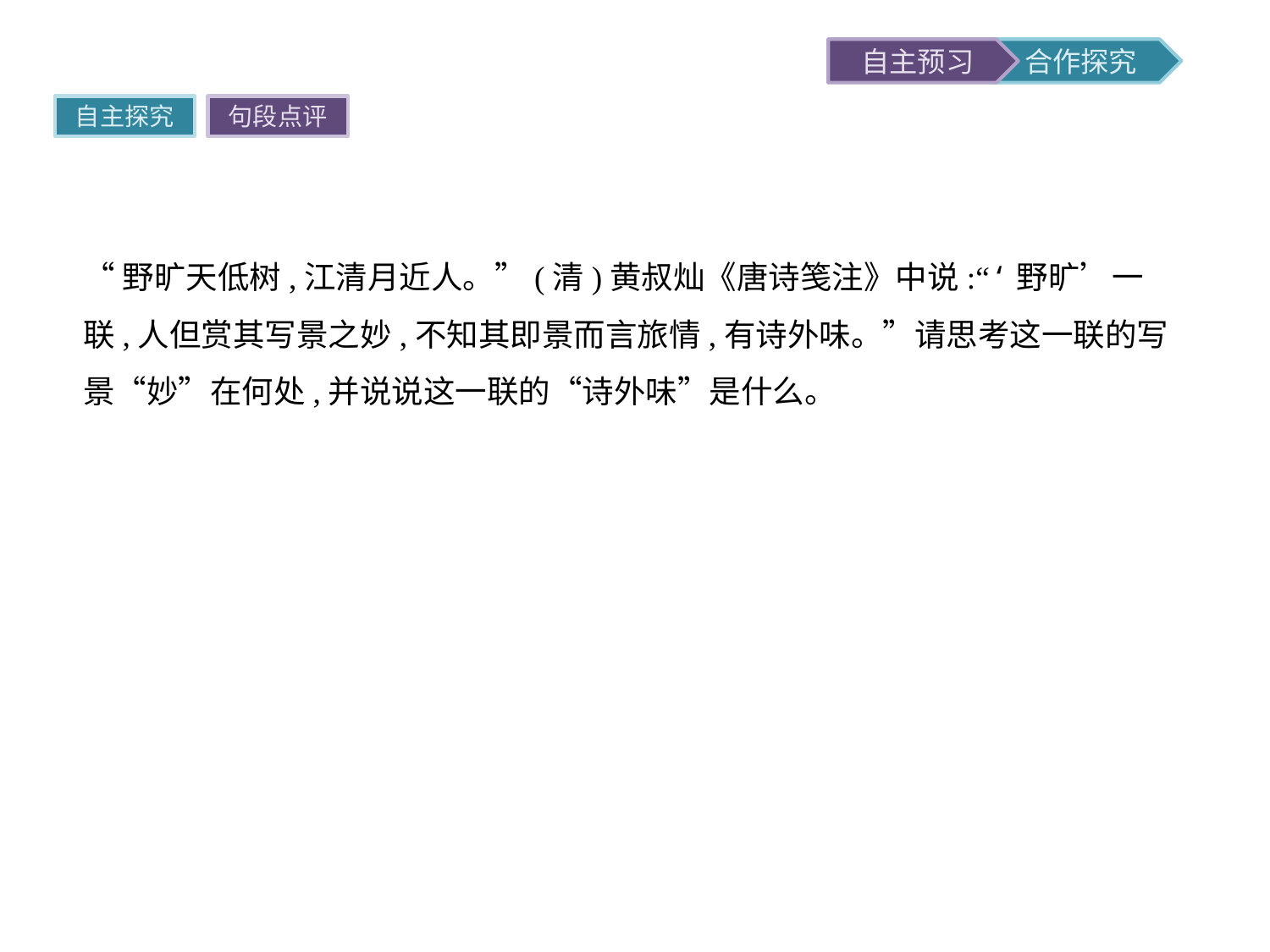

自主探究
句段点评
“野旷天低树,江清月近人。”(清)黄叔灿《唐诗笺注》中说:“‘野旷’一联,人但赏其写景之妙,不知其即景而言旅情,有诗外味。”请思考这一联的写景“妙”在何处,并说说这一联的“诗外味”是什么。
提示:“低”字从“旷”字生出,“近”字从“清”字生出。原野空旷,故见天低于树;江水清澈,故觉月近于人。这是一首写羁旅愁思的诗。一个“低”字寄寓着诗人沉闷抑郁的愁思,一个“近”字暗含着诗人孤独寂寞的心境。诗中虽不见一个“愁”字,但无处不有羁旅之愁。
这两句好似诗人怀着愁心,在这广阔而宁静的宇宙之中,经过一番上下求索,终于发现了还有一轮明月和他是如此亲近。寂寞的愁心似乎寻得了慰藉。